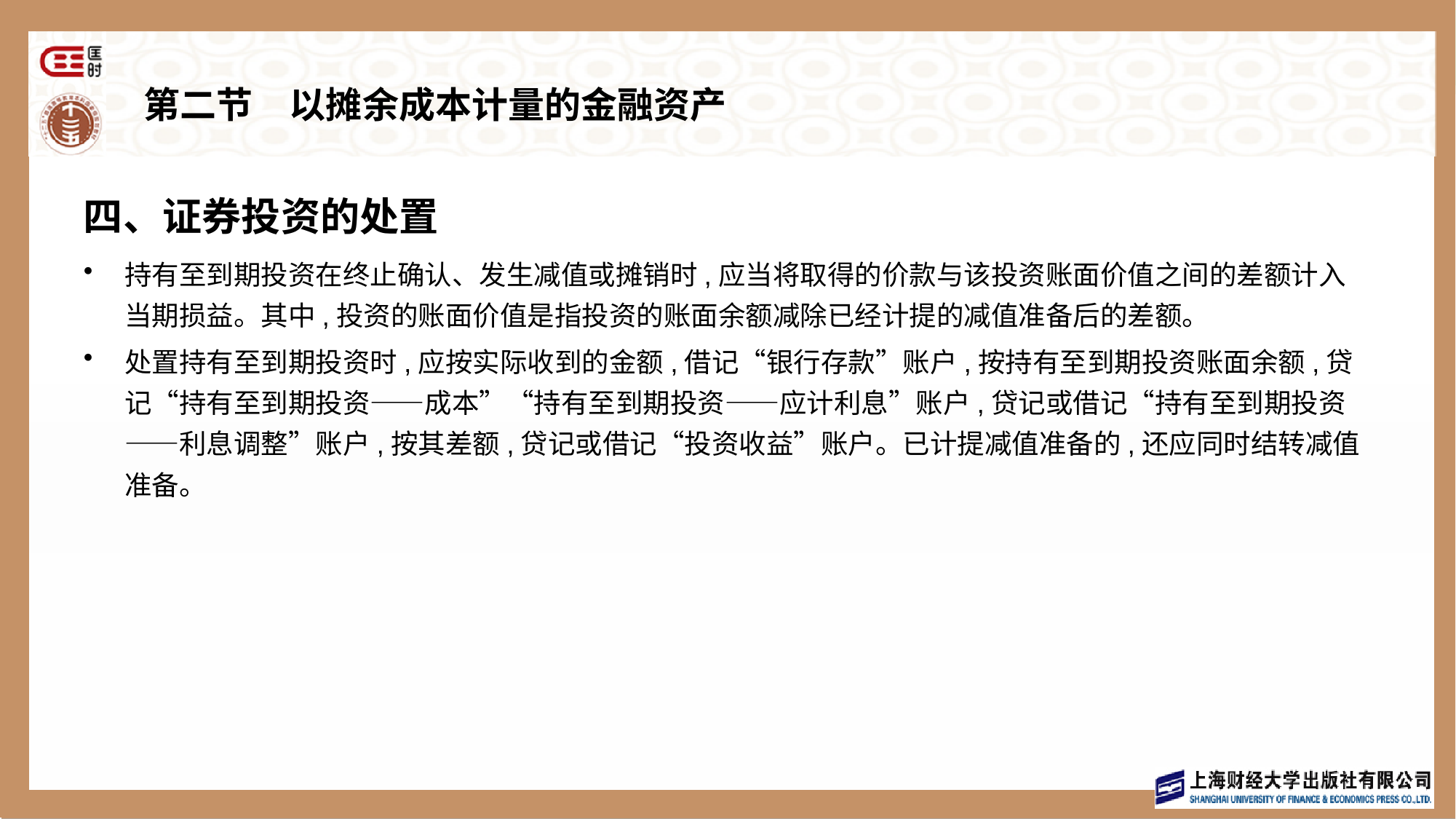

# 第二节　以摊余成本计量的金融资产
四、证券投资的处置
持有至到期投资在终止确认、发生减值或摊销时,应当将取得的价款与该投资账面价值之间的差额计入当期损益。其中,投资的账面价值是指投资的账面余额减除已经计提的减值准备后的差额。
处置持有至到期投资时,应按实际收到的金额,借记“银行存款”账户,按持有至到期投资账面余额,贷记“持有至到期投资——成本”“持有至到期投资——应计利息”账户,贷记或借记“持有至到期投资——利息调整”账户,按其差额,贷记或借记“投资收益”账户。已计提减值准备的,还应同时结转减值准备。